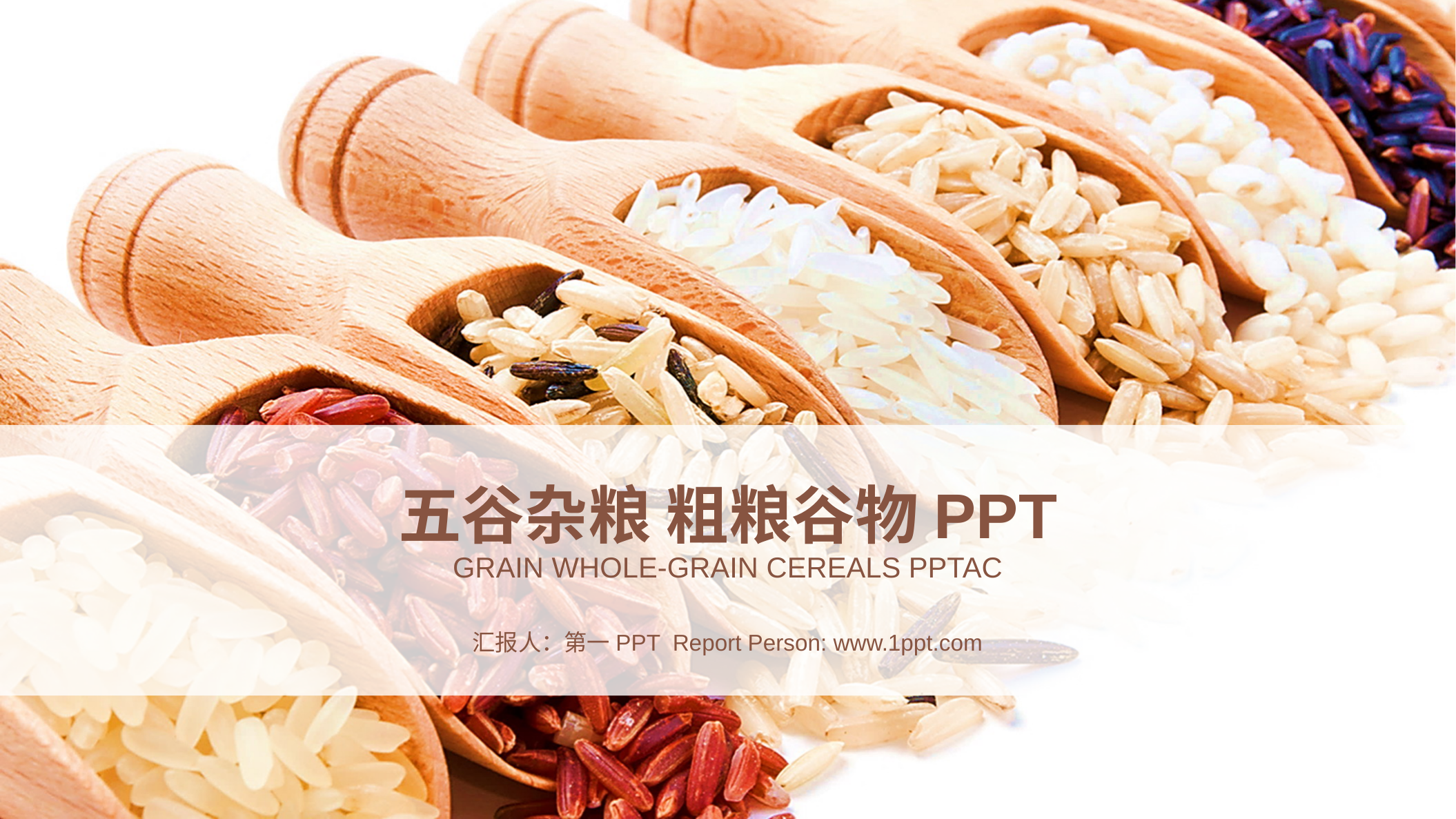

五谷杂粮 粗粮谷物PPT
GRAIN WHOLE-GRAIN CEREALS PPTAC
汇报人：第一PPT  Report Person: www.1ppt.com